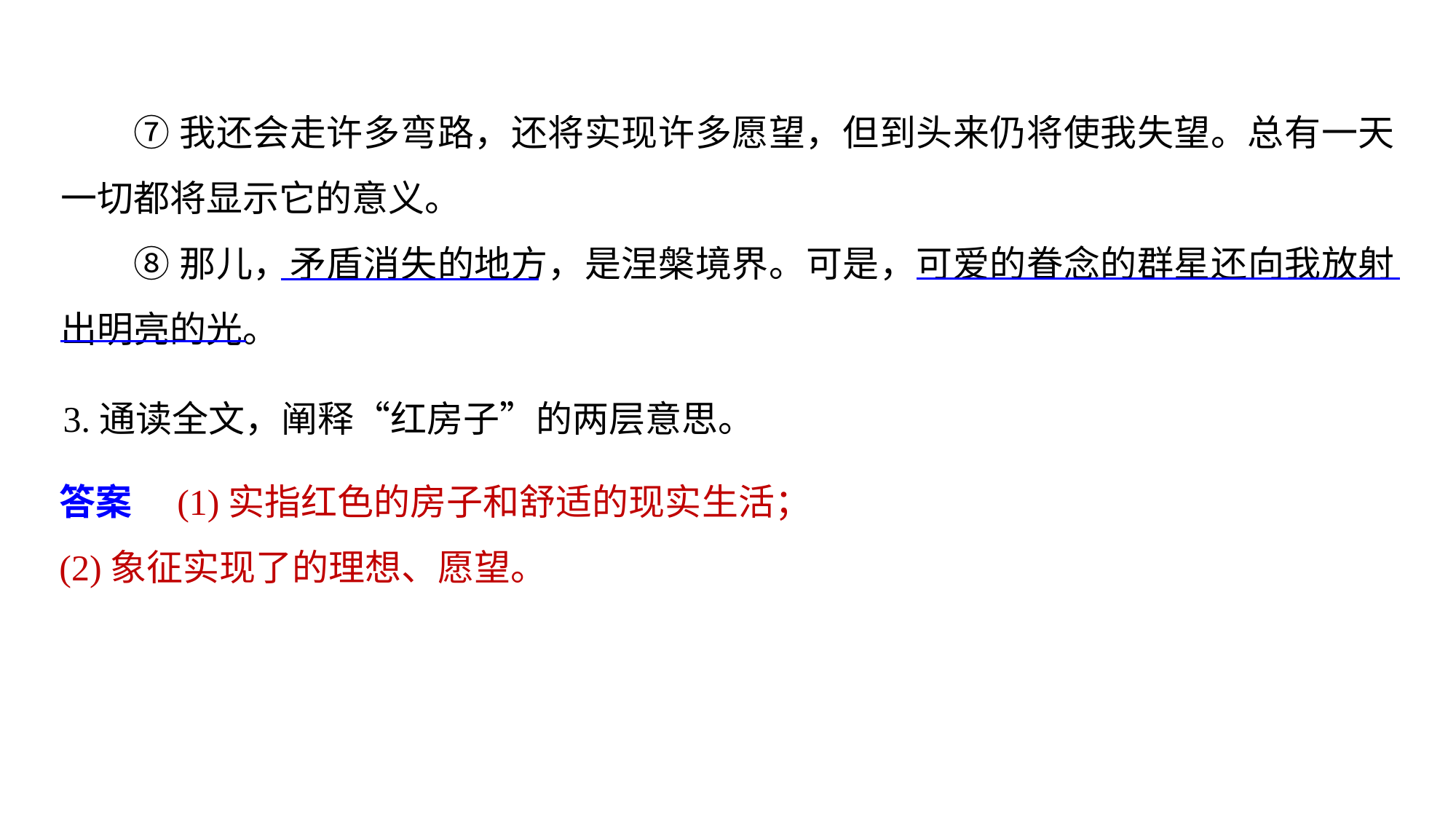

⑦我还会走许多弯路，还将实现许多愿望，但到头来仍将使我失望。总有一天一切都将显示它的意义。
⑧那儿，矛盾消失的地方，是涅槃境界。可是，可爱的眷念的群星还向我放射出明亮的光。
3.通读全文，阐释“红房子”的两层意思。
答案　(1)实指红色的房子和舒适的现实生活；
(2)象征实现了的理想、愿望。